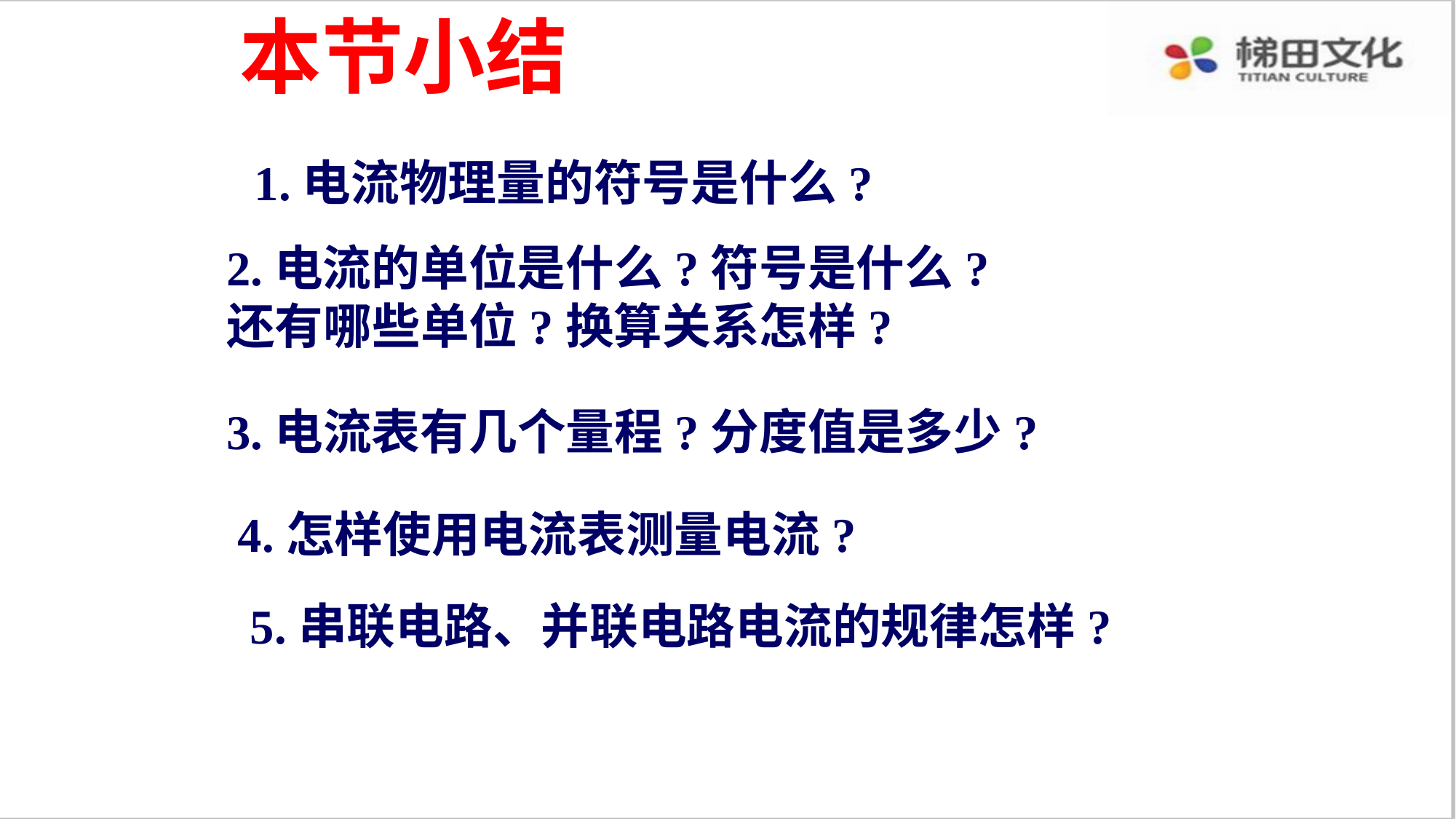

本节小结
1.电流物理量的符号是什么?
2.电流的单位是什么?符号是什么?
还有哪些单位?换算关系怎样?
3.电流表有几个量程?分度值是多少?
4.怎样使用电流表测量电流?
5.串联电路、并联电路电流的规律怎样?